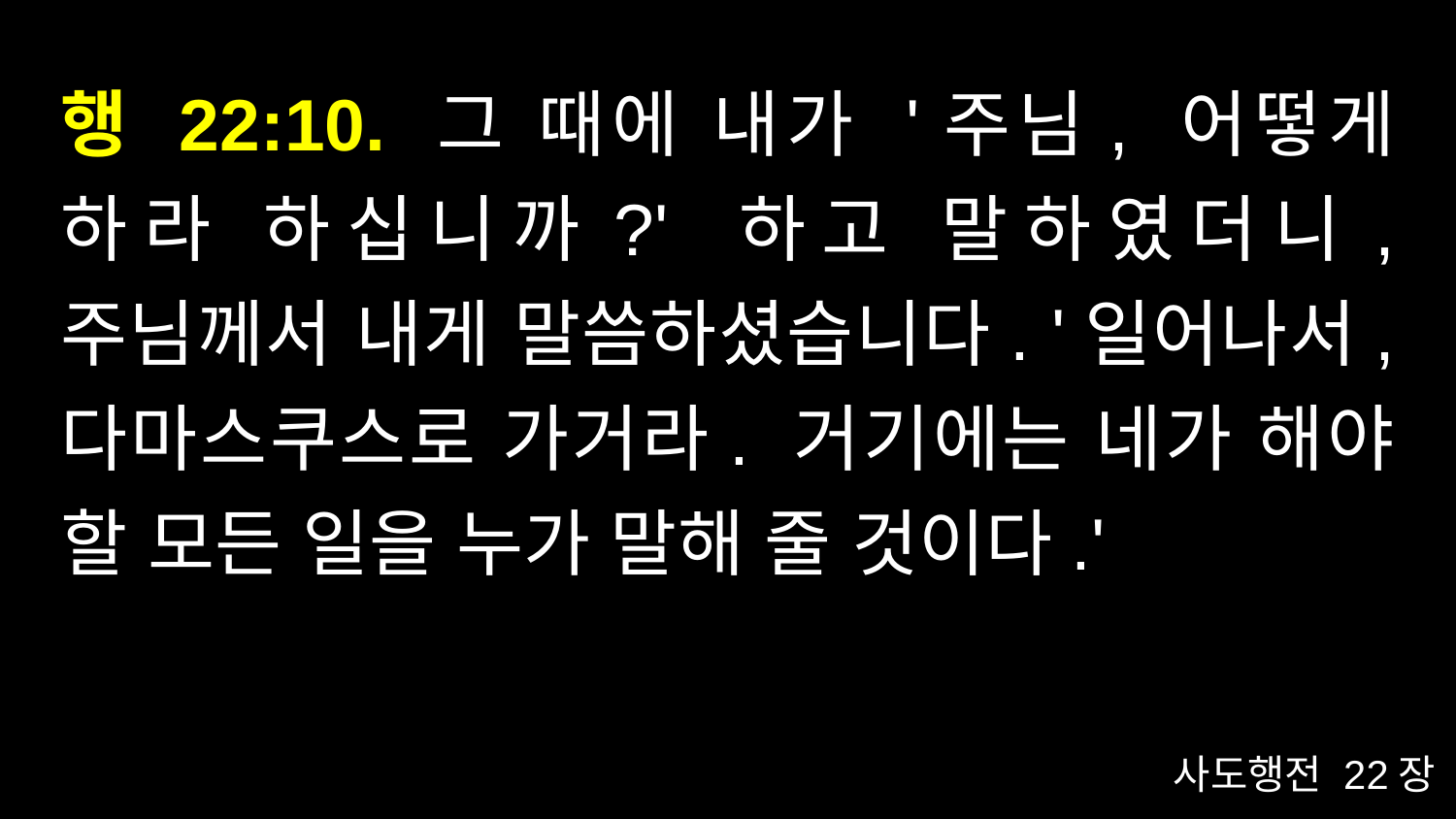

# 행 22:10. 그 때에 내가 '주님, 어떻게 하라 하십니까?' 하고 말하였더니, 주님께서 내게 말씀하셨습니다. '일어나서, 다마스쿠스로 가거라. 거기에는 네가 해야 할 모든 일을 누가 말해 줄 것이다.'
사도행전 22장